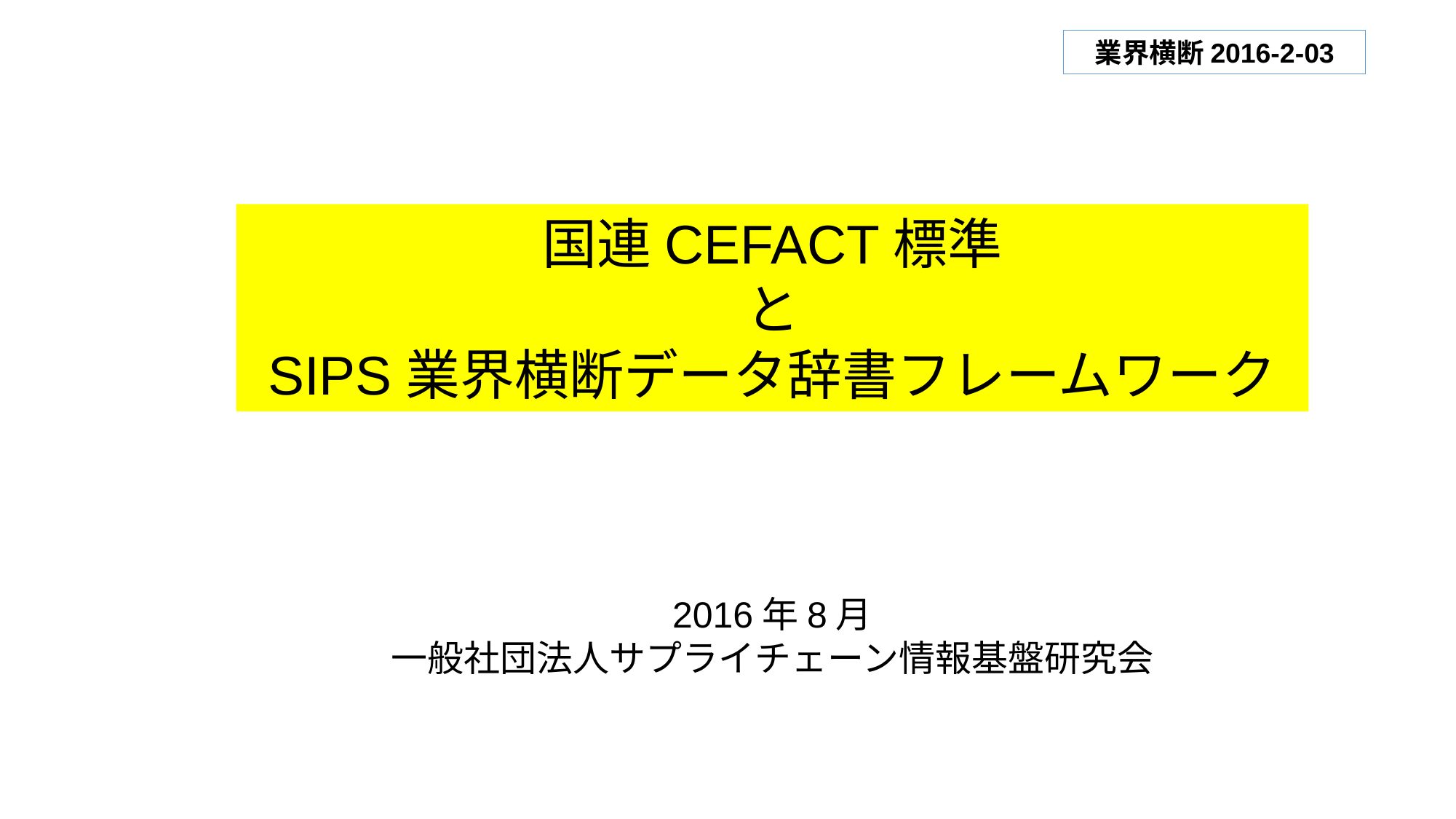

業界横断2016-2-03
国連CEFACT標準
と
SIPS業界横断データ辞書フレームワーク
2016年8月
一般社団法人サプライチェーン情報基盤研究会